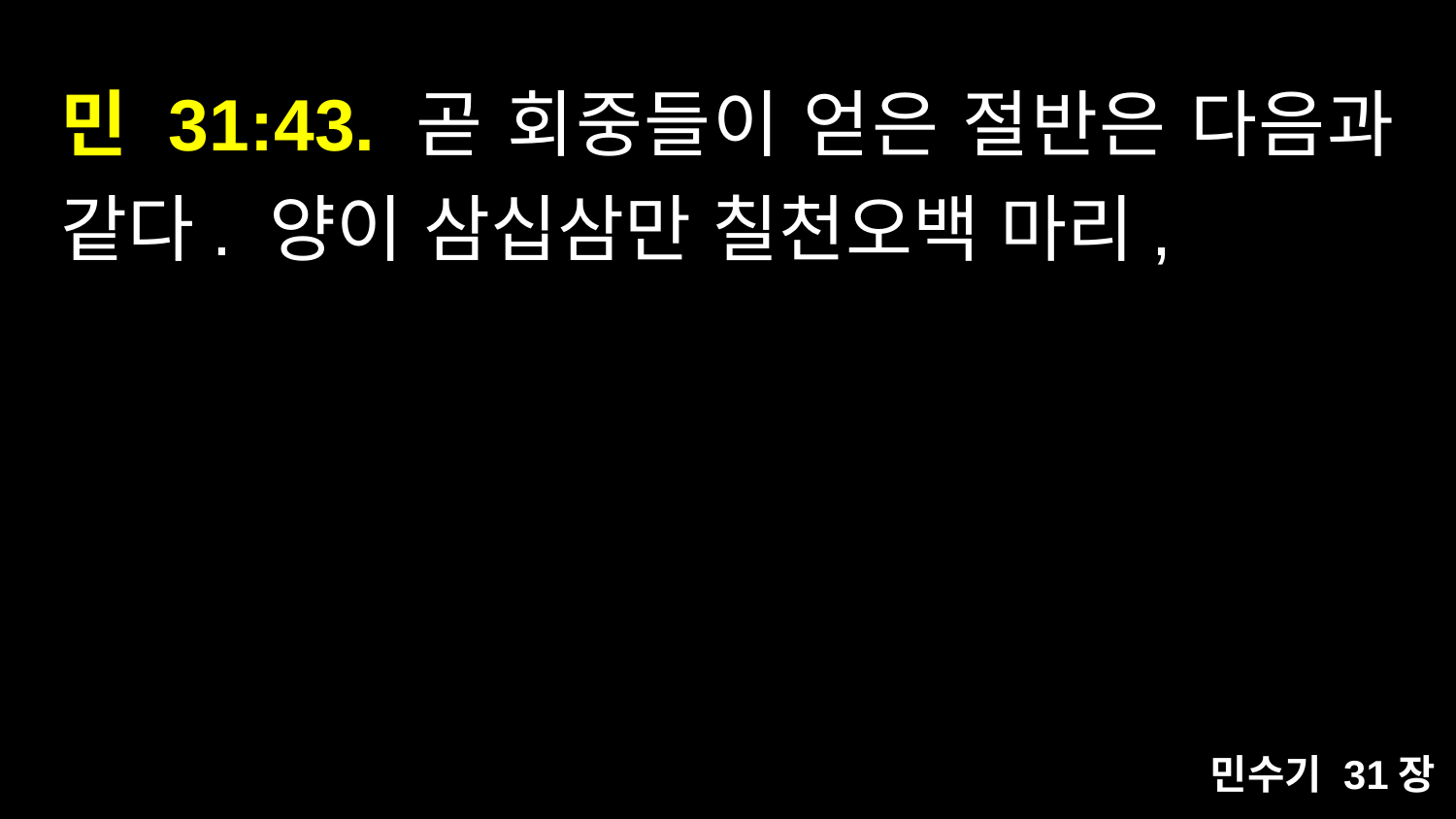

# 민 31:43. 곧 회중들이 얻은 절반은 다음과 같다. 양이 삼십삼만 칠천오백 마리,
민수기 31장